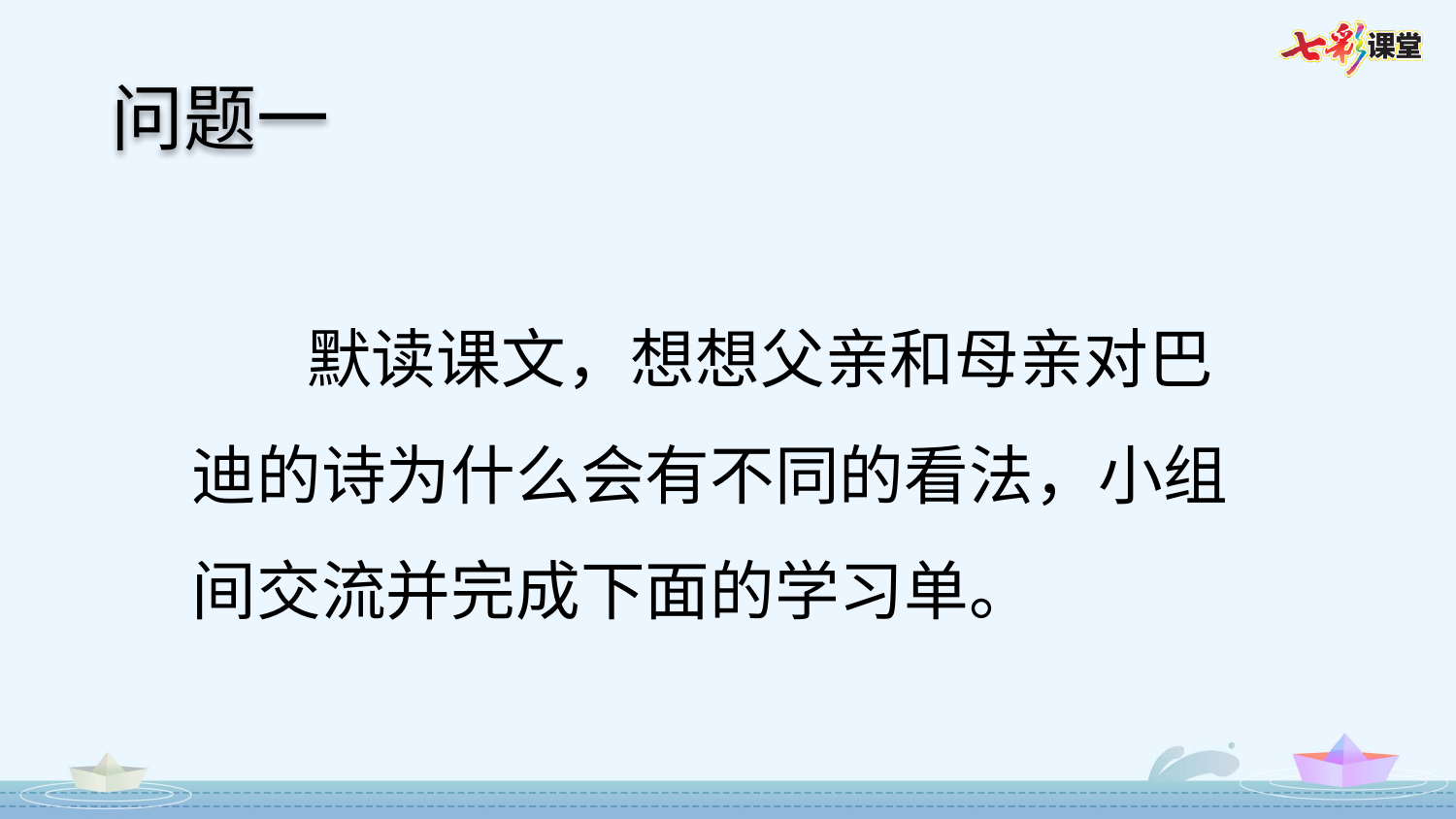

问题一
默读课文，想想父亲和母亲对巴迪的诗为什么会有不同的看法，小组间交流并完成下面的学习单。